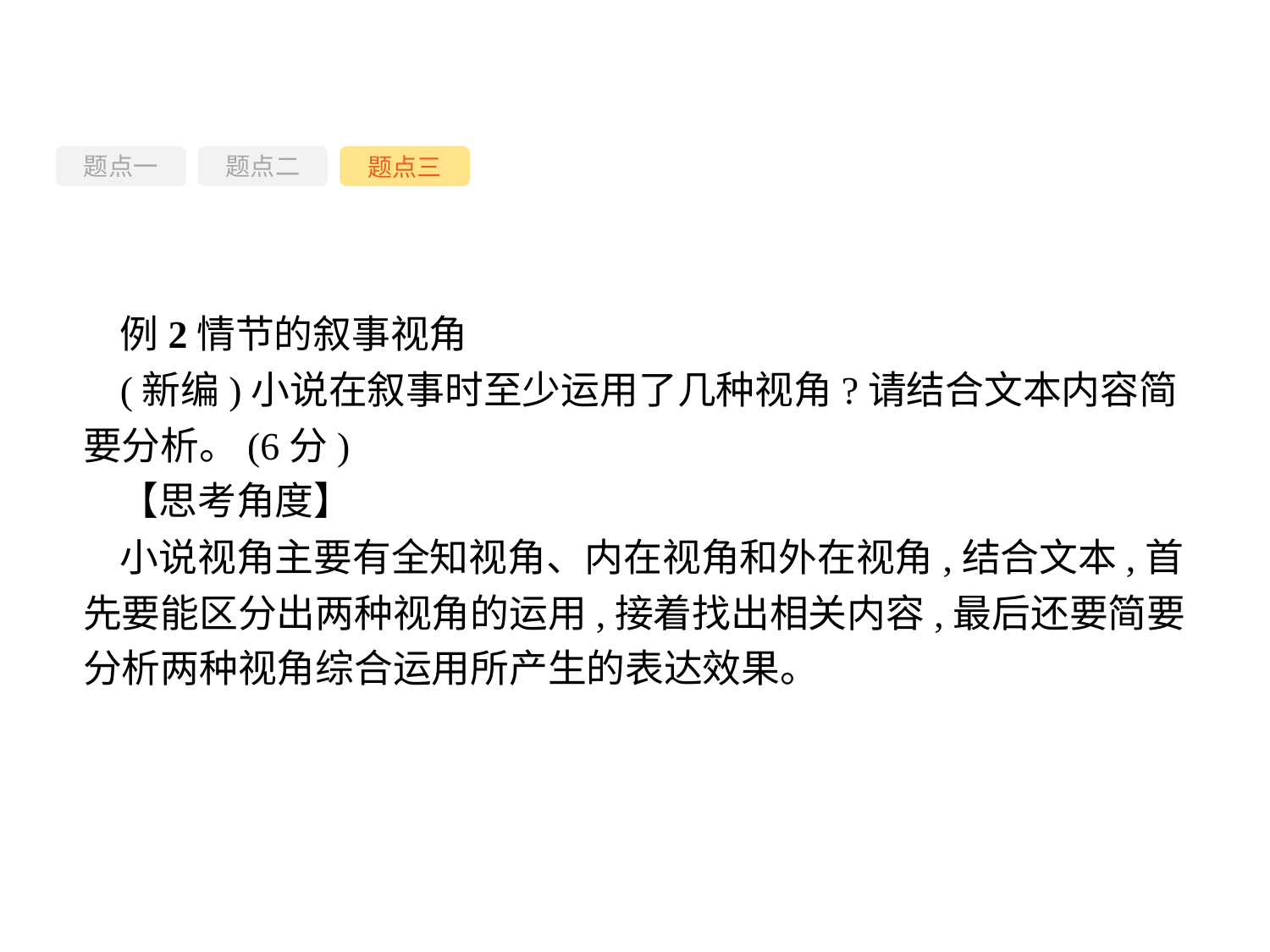

题点一
题点三
题点二
例2情节的叙事视角
(新编)小说在叙事时至少运用了几种视角?请结合文本内容简要分析。(6分)
【思考角度】
小说视角主要有全知视角、内在视角和外在视角,结合文本,首先要能区分出两种视角的运用,接着找出相关内容,最后还要简要分析两种视角综合运用所产生的表达效果。
-110-